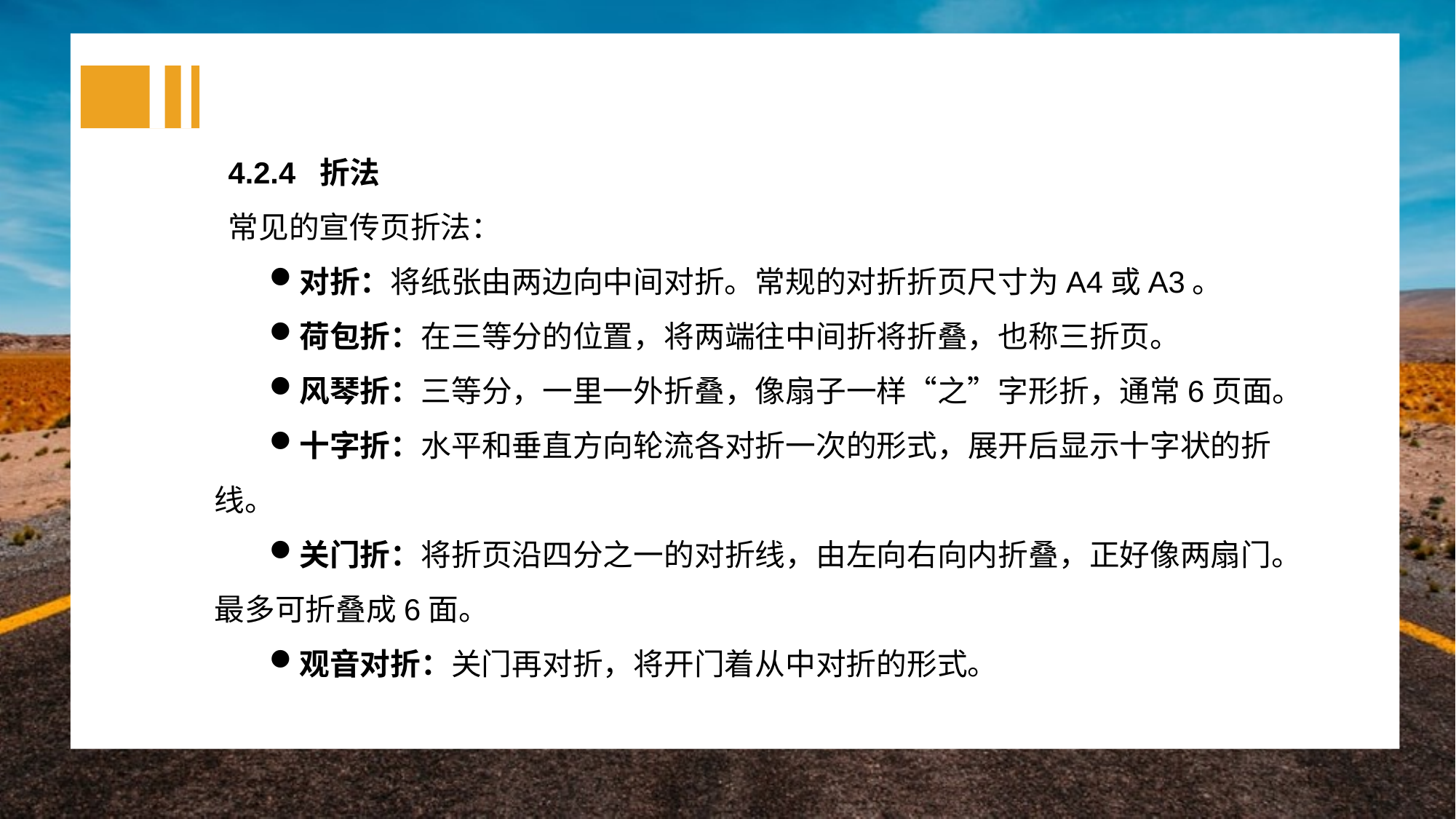

4.2.4  折法
常见的宣传页折法：
对折：将纸张由两边向中间对折。常规的对折折页尺寸为A4或A3。
荷包折：在三等分的位置，将两端往中间折将折叠，也称三折页。
风琴折：三等分，一里一外折叠，像扇子一样“之”字形折，通常6页面。
十字折：水平和垂直方向轮流各对折一次的形式，展开后显示十字状的折线。
关门折：将折页沿四分之一的对折线，由左向右向内折叠，正好像两扇门。最多可折叠成6面。
观音对折：关门再对折，将开门着从中对折的形式。